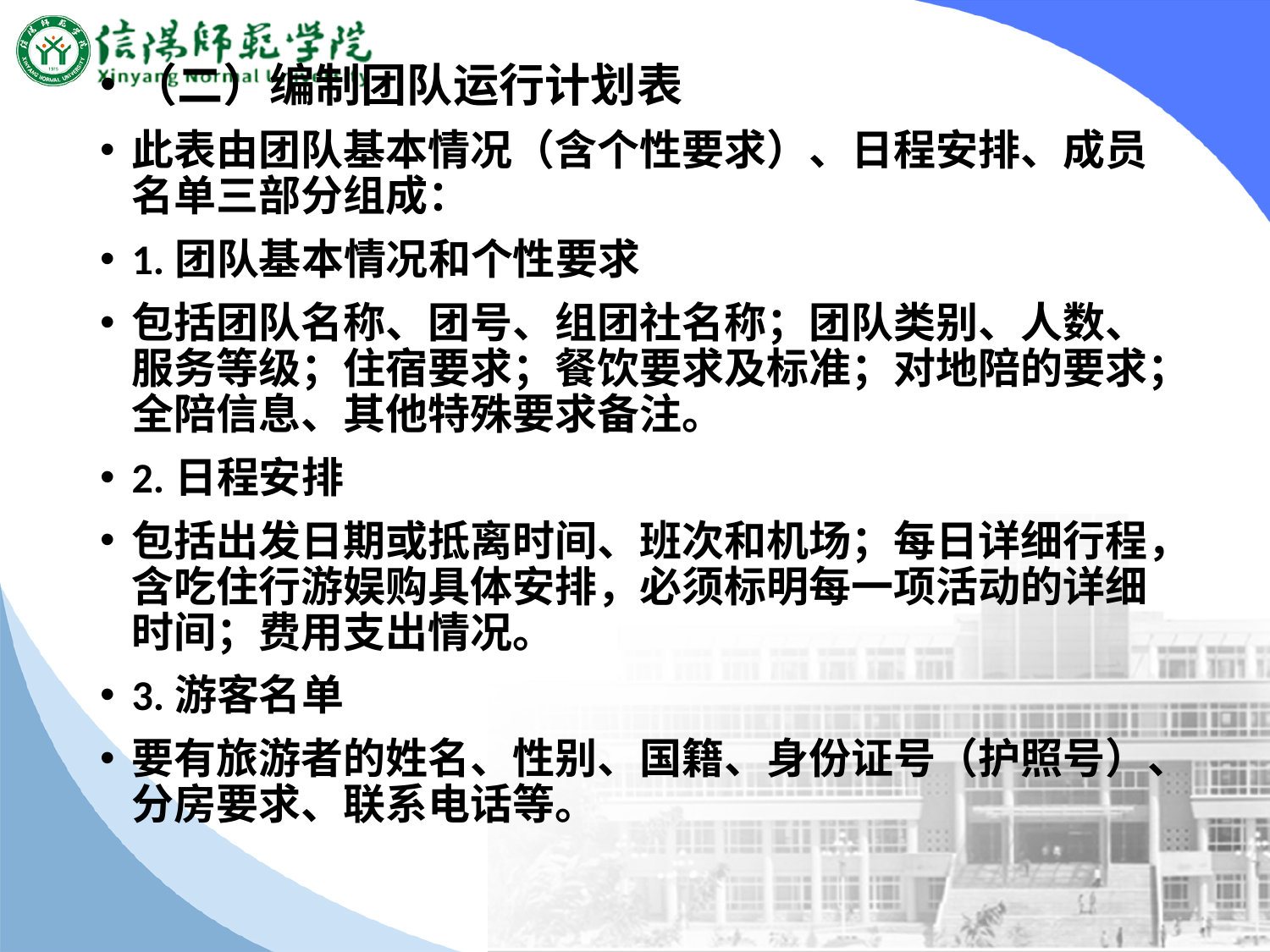

#
（二）编制团队运行计划表
此表由团队基本情况（含个性要求）、日程安排、成员名单三部分组成：
1.团队基本情况和个性要求
包括团队名称、团号、组团社名称；团队类别、人数、服务等级；住宿要求；餐饮要求及标准；对地陪的要求；全陪信息、其他特殊要求备注。
2.日程安排
包括出发日期或抵离时间、班次和机场；每日详细行程，含吃住行游娱购具体安排，必须标明每一项活动的详细时间；费用支出情况。
3.游客名单
要有旅游者的姓名、性别、国籍、身份证号（护照号）、分房要求、联系电话等。